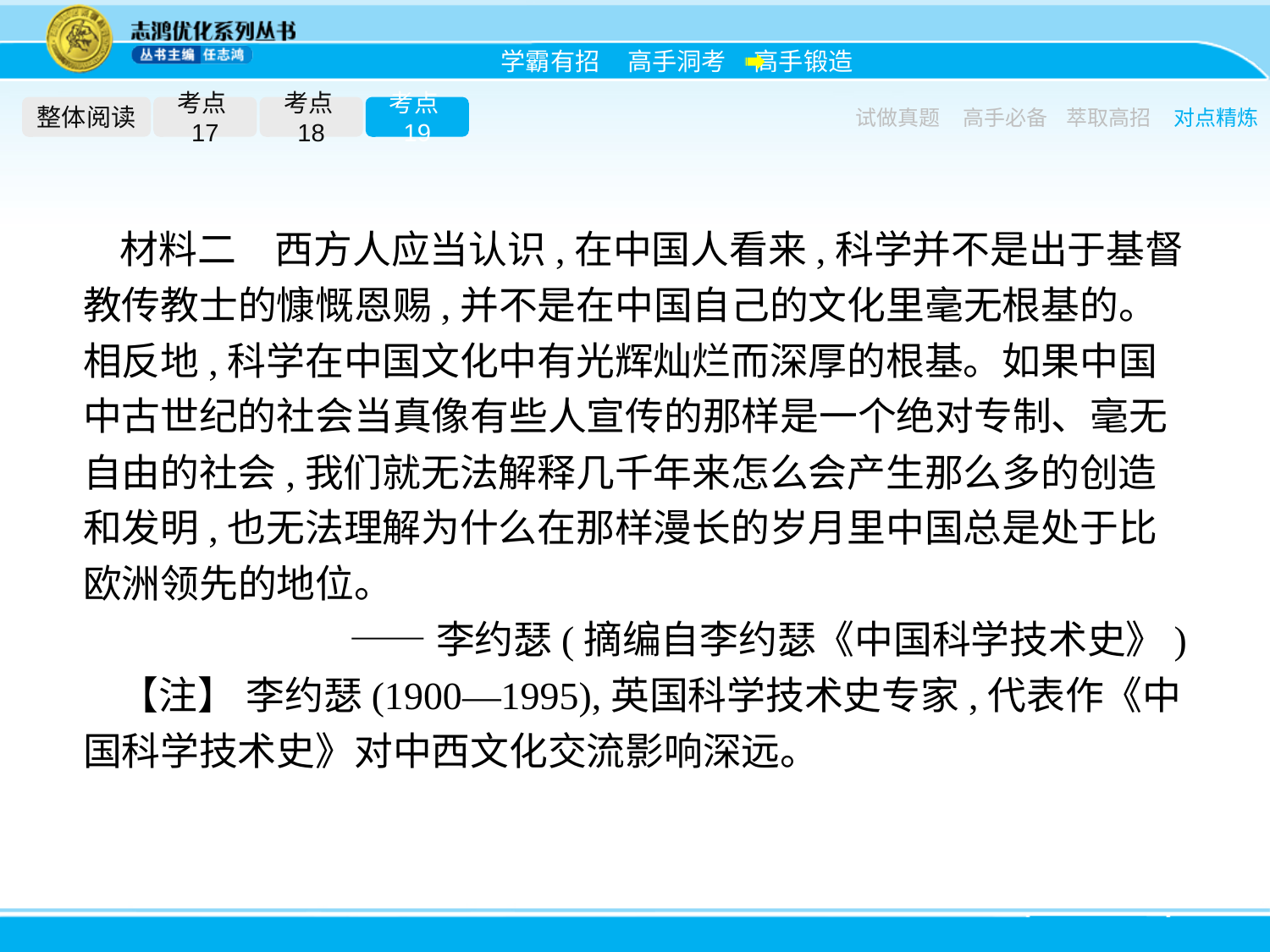

整体阅读
考点17
考点18
考点19
试做真题
高手必备
萃取高招
对点精炼
材料二　西方人应当认识,在中国人看来,科学并不是出于基督教传教士的慷慨恩赐,并不是在中国自己的文化里毫无根基的。相反地,科学在中国文化中有光辉灿烂而深厚的根基。如果中国中古世纪的社会当真像有些人宣传的那样是一个绝对专制、毫无自由的社会,我们就无法解释几千年来怎么会产生那么多的创造和发明,也无法理解为什么在那样漫长的岁月里中国总是处于比欧洲领先的地位。
——李约瑟(摘编自李约瑟《中国科学技术史》)
【注】 李约瑟(1900—1995),英国科学技术史专家,代表作《中国科学技术史》对中西文化交流影响深远。